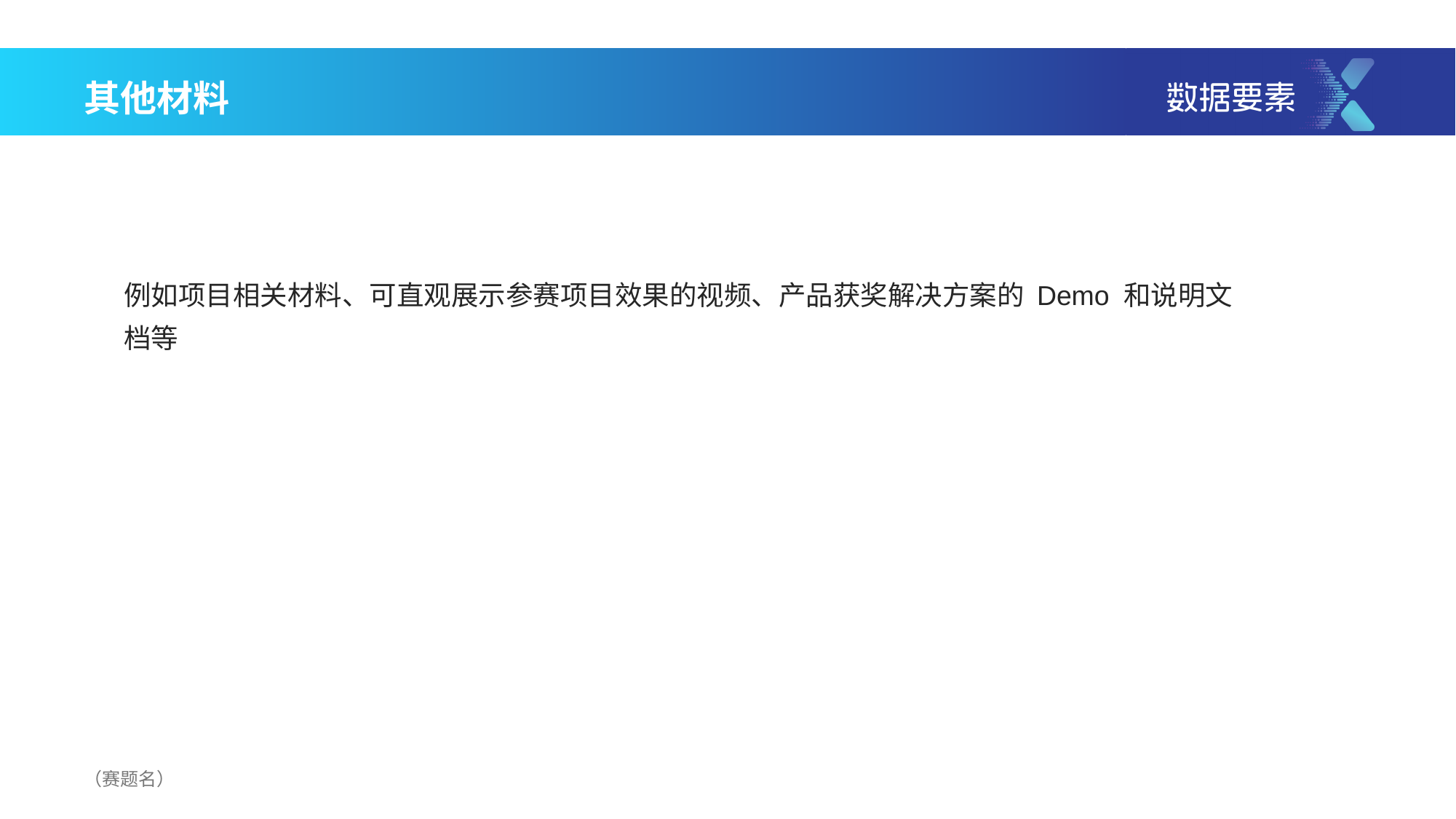

其他材料
例如项目相关材料、可直观展示参赛项目效果的视频、产品获奖解决方案的 Demo 和说明文
档等
（赛题名）
10